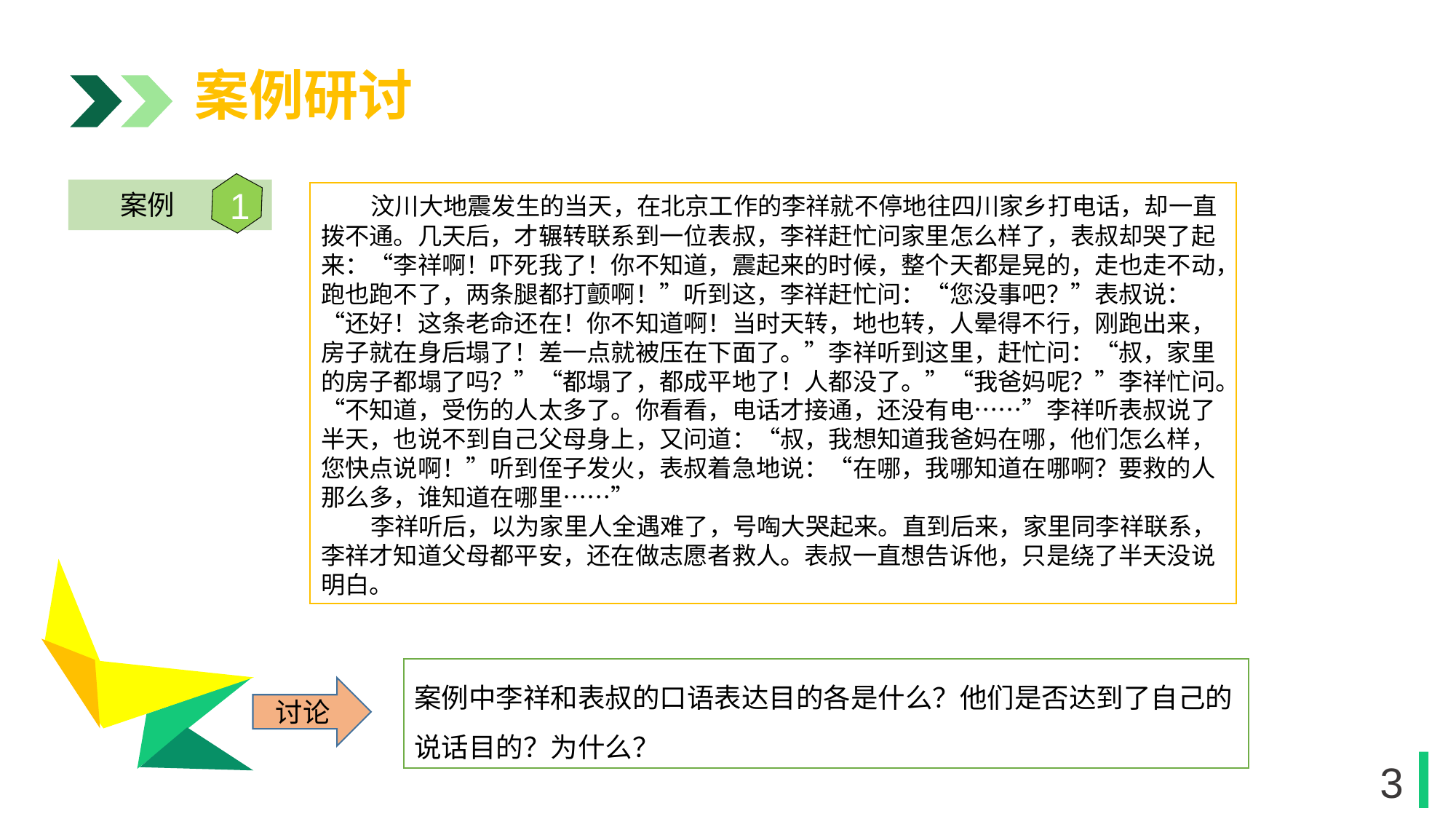

案例研讨

1

案例
       汶川大地震发生的当天，在北京工作的李祥就不停地往四川家乡打电话，却一直拨不通。几天后，才辗转联系到一位表叔，李祥赶忙问家里怎么样了，表叔却哭了起来：“李祥啊！吓死我了！你不知道，震起来的时候，整个天都是晃的，走也走不动，跑也跑不了，两条腿都打颤啊！”听到这，李祥赶忙问：“您没事吧？”表叔说：“还好！这条老命还在！你不知道啊！当时天转，地也转，人晕得不行，刚跑出来，房子就在身后塌了！差一点就被压在下面了。”李祥听到这里，赶忙问：“叔，家里的房子都塌了吗？”“都塌了，都成平地了！人都没了。”“我爸妈呢？”李祥忙问。“不知道，受伤的人太多了。你看看，电话才接通，还没有电……”李祥听表叔说了半天，也说不到自己父母身上，又问道：“叔，我想知道我爸妈在哪，他们怎么样，您快点说啊！”听到侄子发火，表叔着急地说：“在哪，我哪知道在哪啊？要救的人那么多，谁知道在哪里……”
        李祥听后，以为家里人全遇难了，号啕大哭起来。直到后来，家里同李祥联系，李祥才知道父母都平安，还在做志愿者救人。表叔一直想告诉他，只是绕了半天没说明白。
1

案例中李祥和表叔的口语表达目的各是什么？他们是否达到了自己的说话目的？为什么？

讨论
1
3